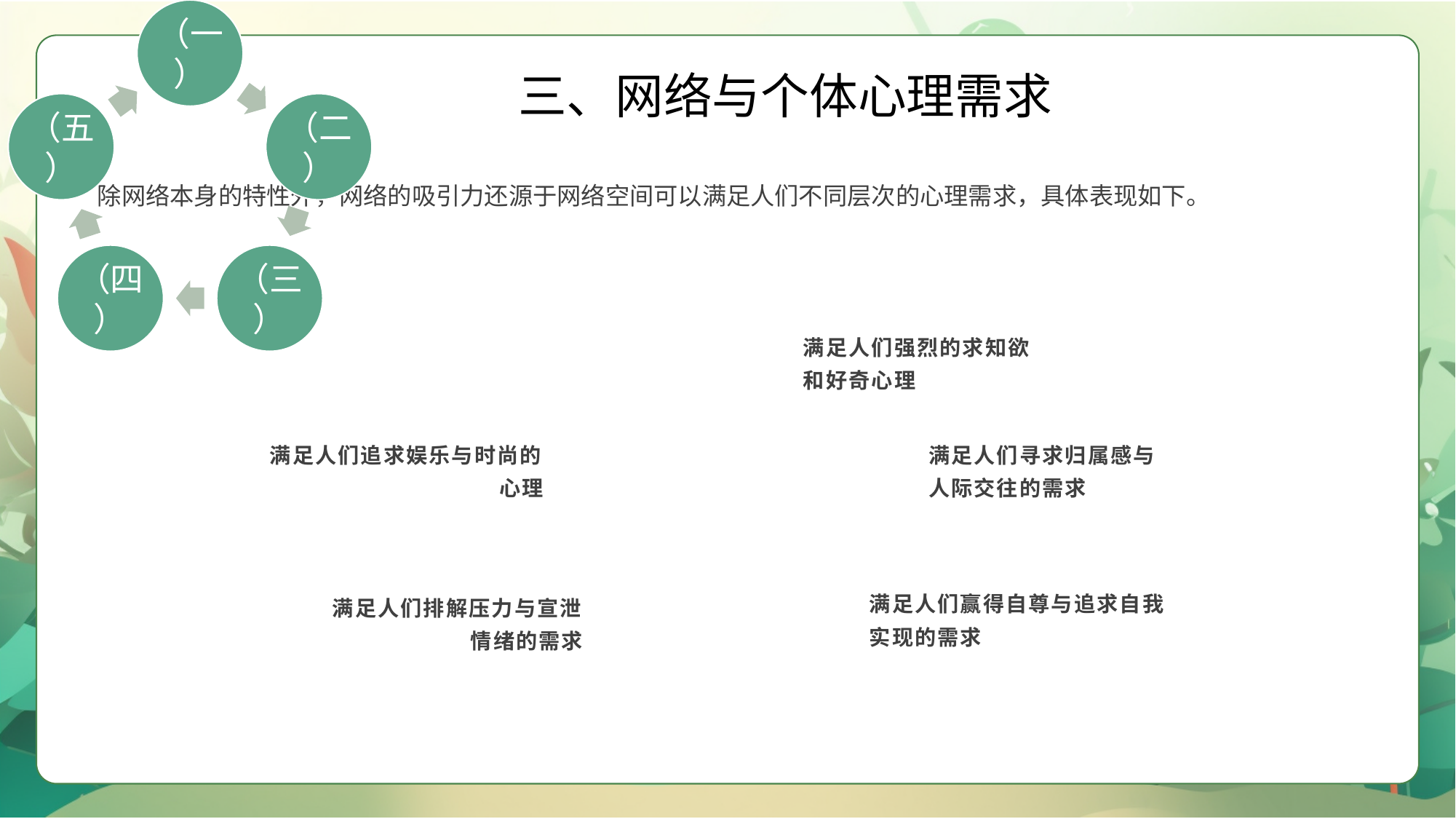

三、网络与个体心理需求
除网络本身的特性外，网络的吸引力还源于网络空间可以满足人们不同层次的心理需求，具体表现如下。
（一）

（二）

（三）

（四）

（五）

满足人们强烈的求知欲和好奇心理
满足人们追求娱乐与时尚的心理
满足人们寻求归属感与人际交往的需求
满足人们赢得自尊与追求自我实现的需求
满足人们排解压力与宣泄情绪的需求